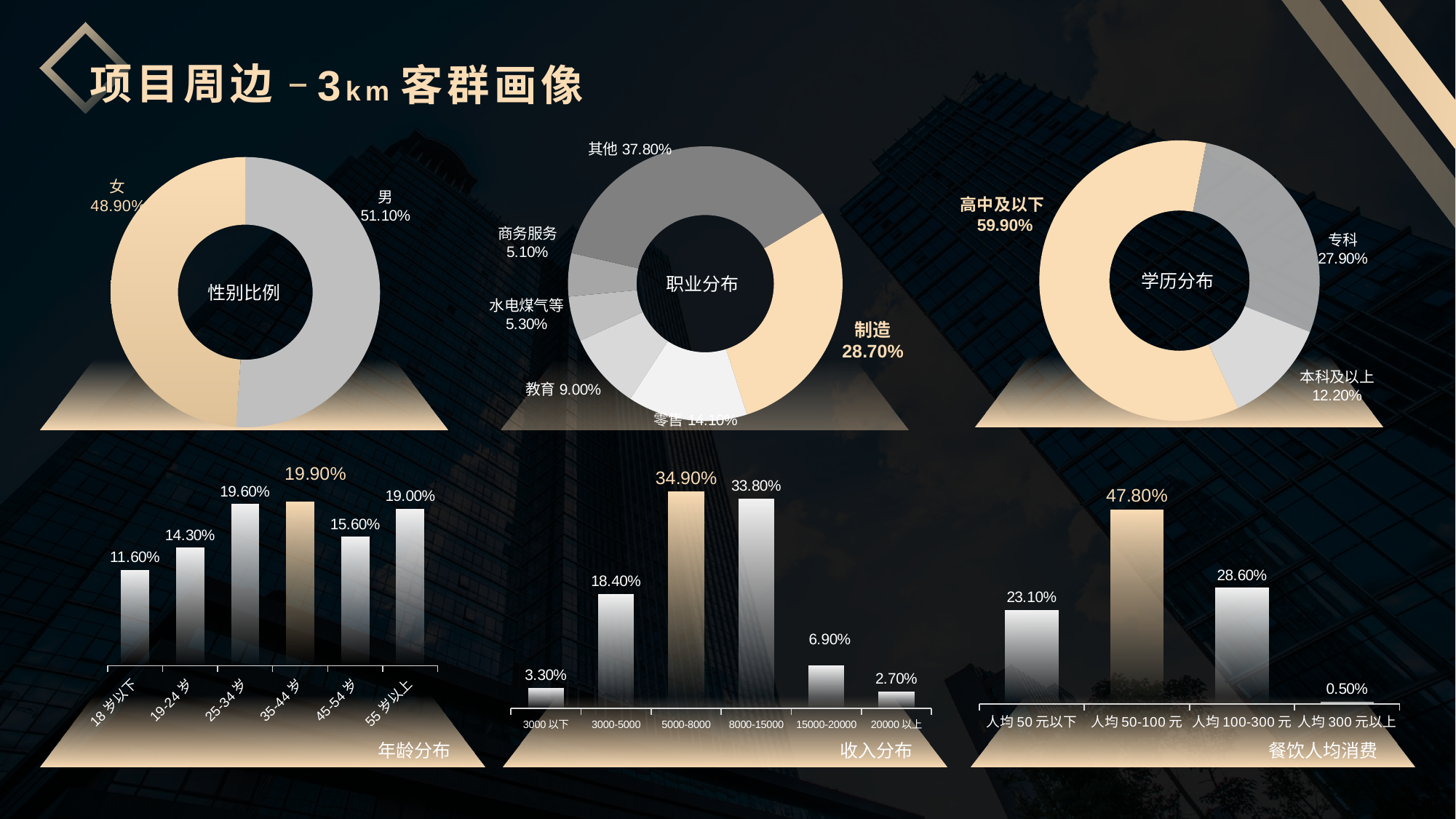

项目周边
3km客群画像

### Chart

| Category | 销售额 |
|---|---|
| 专科 | 0.279 |
| 本科及以上 | 0.122 |
| 高中以下 | 0.599 |

### Chart

| Category | 销售额 |
|---|---|
| 制造 | 0.287 |
| 零售 | 0.141 |
| 教育 | 0.09 |
| 水电煤气等 | 0.053 |
| 商务服务 | 0.051 |
| 其他 | 0.378 |

### Chart

| Category | 占比 |
|---|---|
| 男 | 0.511 |
| 女 | 0.489 |
学历分布
职业分布
性别比例

### Chart

| Category | 占比 |
|---|---|
| 18岁以下 | 0.116 |
| 19-24岁 | 0.143 |
| 25-34岁 | 0.196 |
| 35-44岁 | 0.199 |
| 45-54岁 | 0.156 |
| 55岁以上 | 0.19 |

### Chart

| Category | 占比 |
|---|---|
| 3000以下 | 0.033 |
| 3000-5000 | 0.184 |
| 5000-8000 | 0.349 |
| 8000-15000 | 0.338 |
| 15000-20000 | 0.069 |
| 20000以上 | 0.027 |
收入分布

### Chart

| Category | 占比 |
|---|---|
| 人均50元以下 | 0.231 |
| 人均50-100元 | 0.478 |
| 人均100-300元 | 0.286 |
| 人均300元以上 | 0.005 |

年龄分布
餐饮人均消费